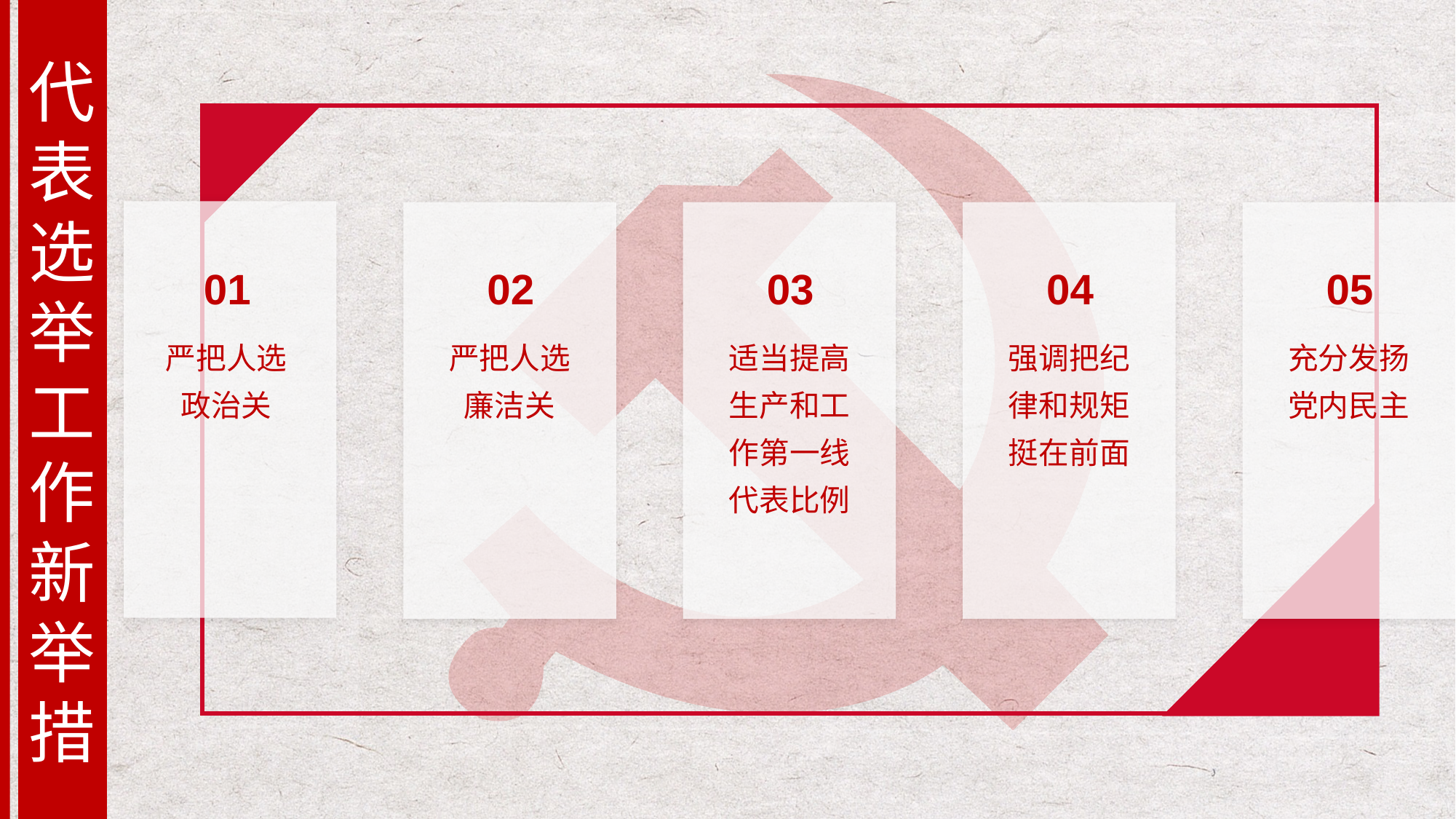

代表选举工作新举措

01
严把人选政治关

02
严把人选廉洁关

03
适当提高生产和工作第一线代表比例

04
强调把纪律和规矩挺在前面

05
充分发扬党内民主